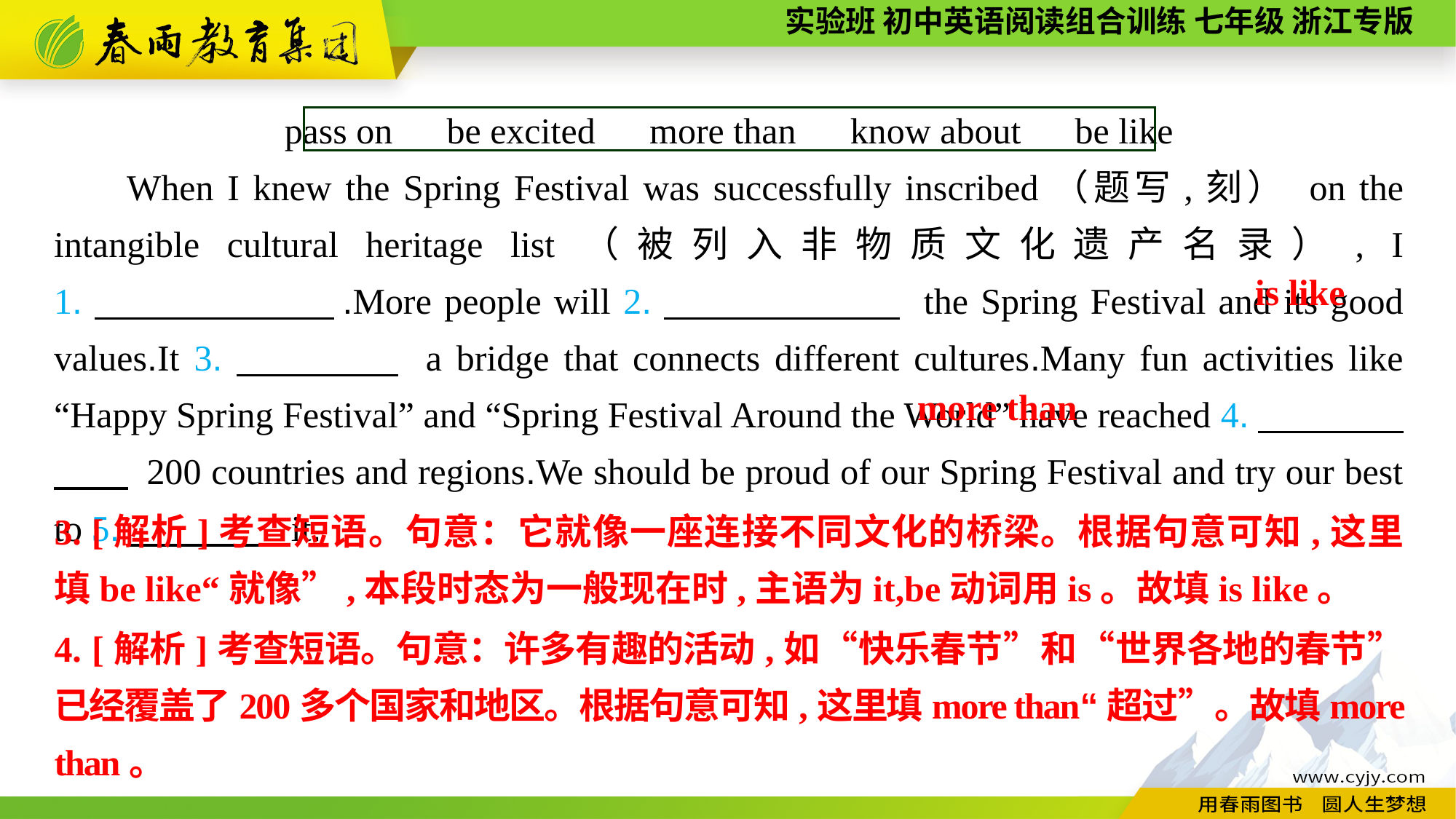

pass on　be excited　more than　know about　be like
When I knew the Spring Festival was successfully inscribed（题写,刻） on the intangible cultural heritage list（被列入非物质文化遗产名录）, I 1.　　　　　　.More people will 2.　　　　　　 the Spring Festival and its good values.It 3.　　　　 a bridge that connects different cultures.Many fun activities like “Happy Spring Festival” and “Spring Festival Around the World” have reached 4.　　　　　　 200 countries and regions.We should be proud of our Spring Festival and try our best to 5.　　　　 it.

is like
more than
3. [解析]考查短语。句意：它就像一座连接不同文化的桥梁。根据句意可知,这里填be like“就像”,本段时态为一般现在时,主语为it,be动词用is。故填is like。
4. [解析]考查短语。句意：许多有趣的活动,如“快乐春节”和“世界各地的春节”已经覆盖了200多个国家和地区。根据句意可知,这里填more than“超过”。故填more than。